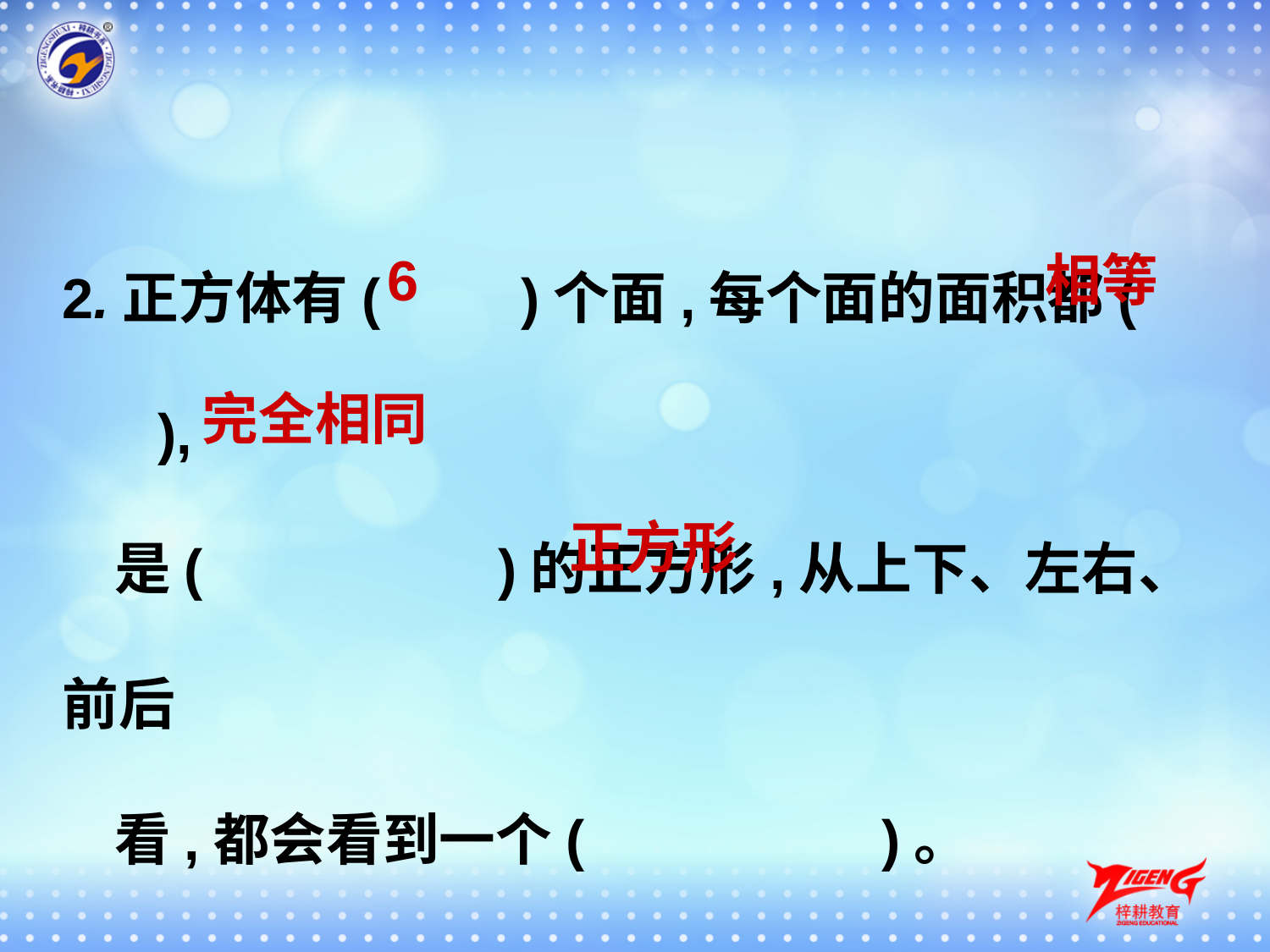

2.正方体有(　　)个面,每个面的面积都(　    　),
   是(　            　)的正方形,从上下、左右、前后
   看,都会看到一个(          　　)。
6
相等
完全相同
正方形